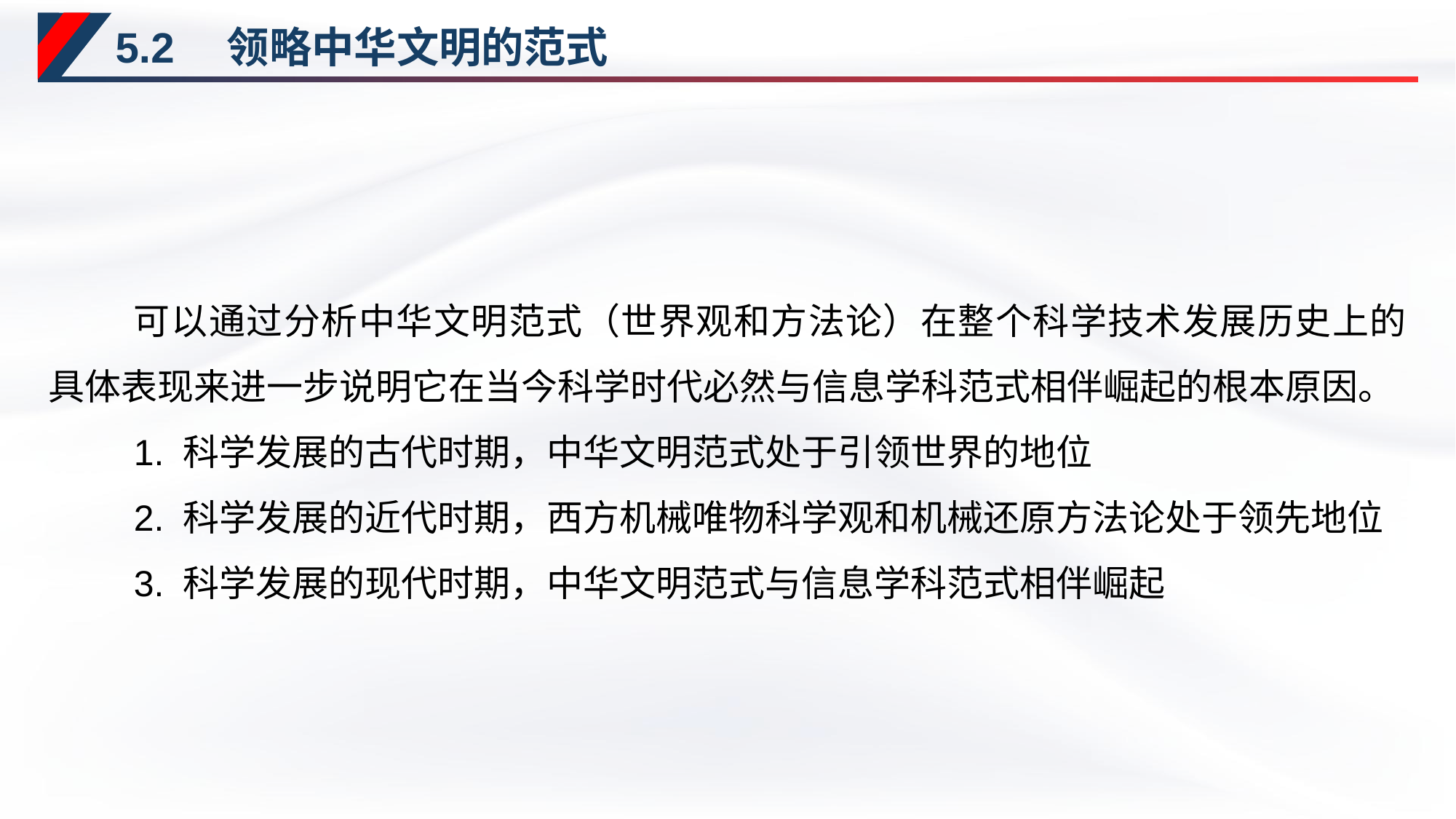

# 5.2　领略中华文明的范式
可以通过分析中华文明范式（世界观和方法论）在整个科学技术发展历史上的具体表现来进一步说明它在当今科学时代必然与信息学科范式相伴崛起的根本原因。
1. 科学发展的古代时期，中华文明范式处于引领世界的地位
2. 科学发展的近代时期，西方机械唯物科学观和机械还原方法论处于领先地位
3. 科学发展的现代时期，中华文明范式与信息学科范式相伴崛起